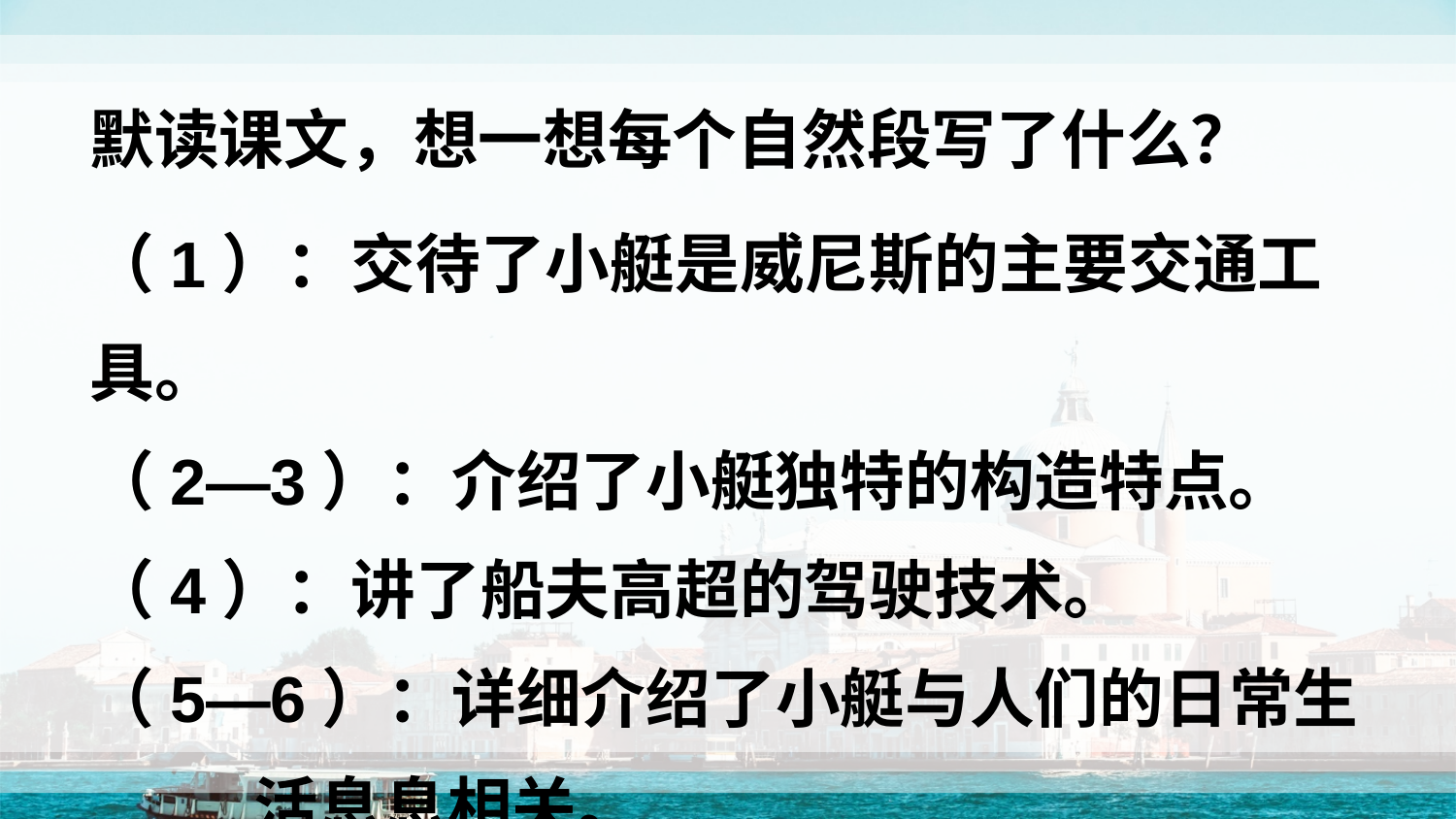

默读课文，想一想每个自然段写了什么？
（1）：交待了小艇是威尼斯的主要交通工具。
（2—3）：介绍了小艇独特的构造特点。
（4）：讲了船夫高超的驾驶技术。
（5—6）：详细介绍了小艇与人们的日常生
          活息息相关。